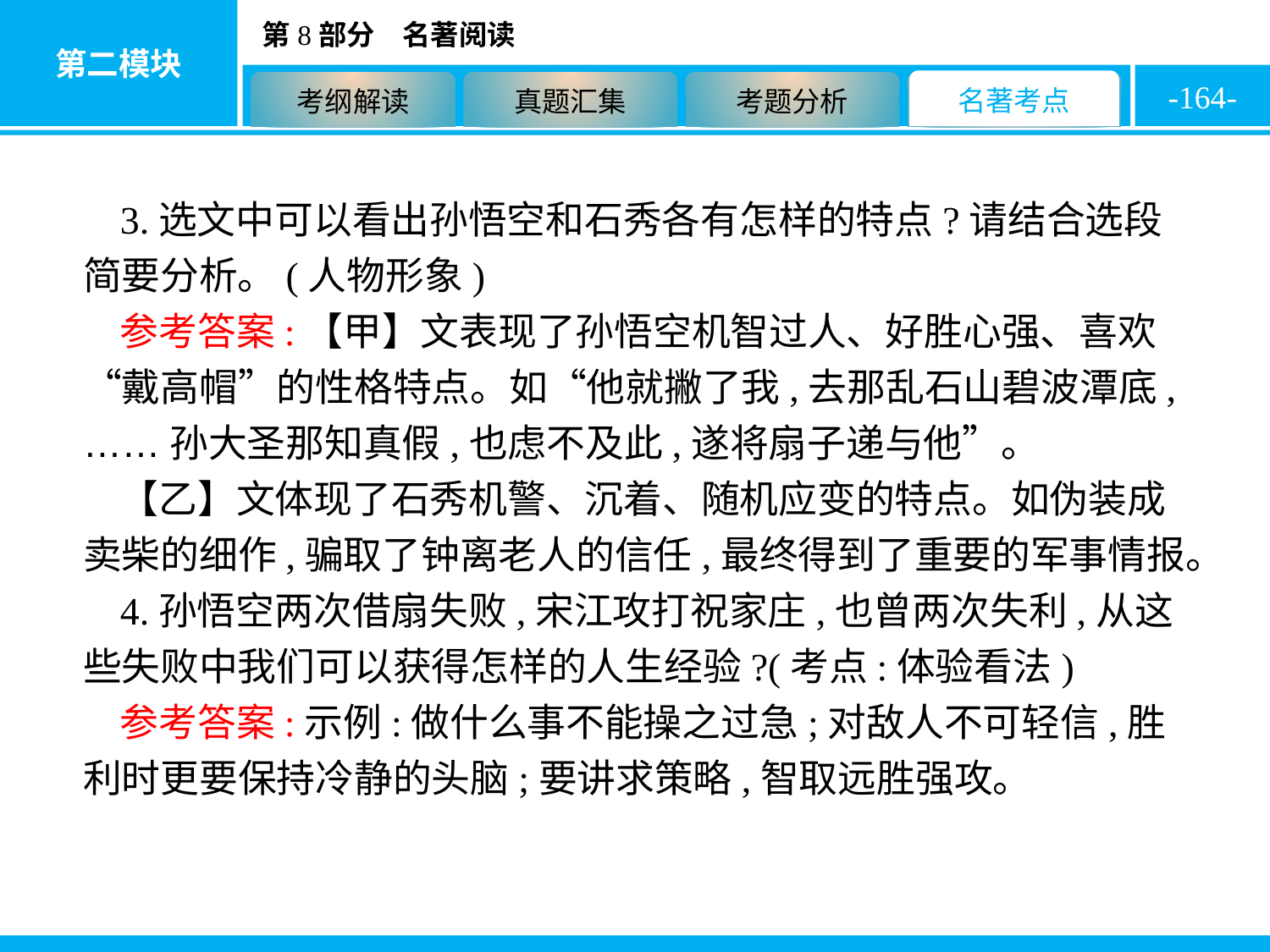

-164-
3.选文中可以看出孙悟空和石秀各有怎样的特点?请结合选段简要分析。(人物形象)
参考答案:【甲】文表现了孙悟空机智过人、好胜心强、喜欢“戴高帽”的性格特点。如“他就撇了我,去那乱石山碧波潭底,……孙大圣那知真假,也虑不及此,遂将扇子递与他”。
【乙】文体现了石秀机警、沉着、随机应变的特点。如伪装成卖柴的细作,骗取了钟离老人的信任,最终得到了重要的军事情报。
4.孙悟空两次借扇失败,宋江攻打祝家庄,也曾两次失利,从这些失败中我们可以获得怎样的人生经验?(考点:体验看法)
参考答案:示例:做什么事不能操之过急;对敌人不可轻信,胜利时更要保持冷静的头脑;要讲求策略,智取远胜强攻。